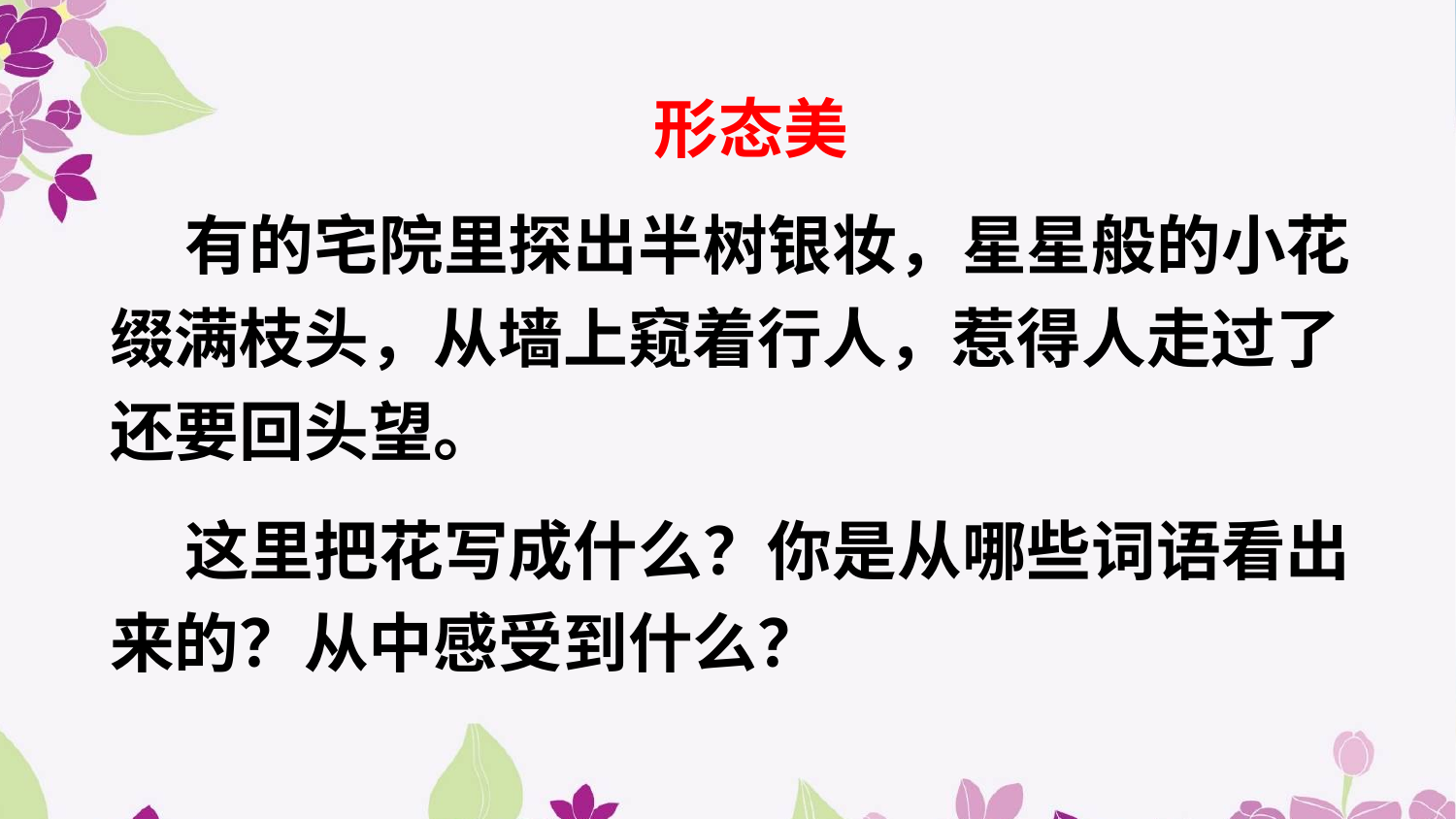

形态美
    有的宅院里探出半树银妆，星星般的小花缀满枝头，从墙上窥着行人，惹得人走过了还要回头望。
    这里把花写成什么？你是从哪些词语看出来的？从中感受到什么？